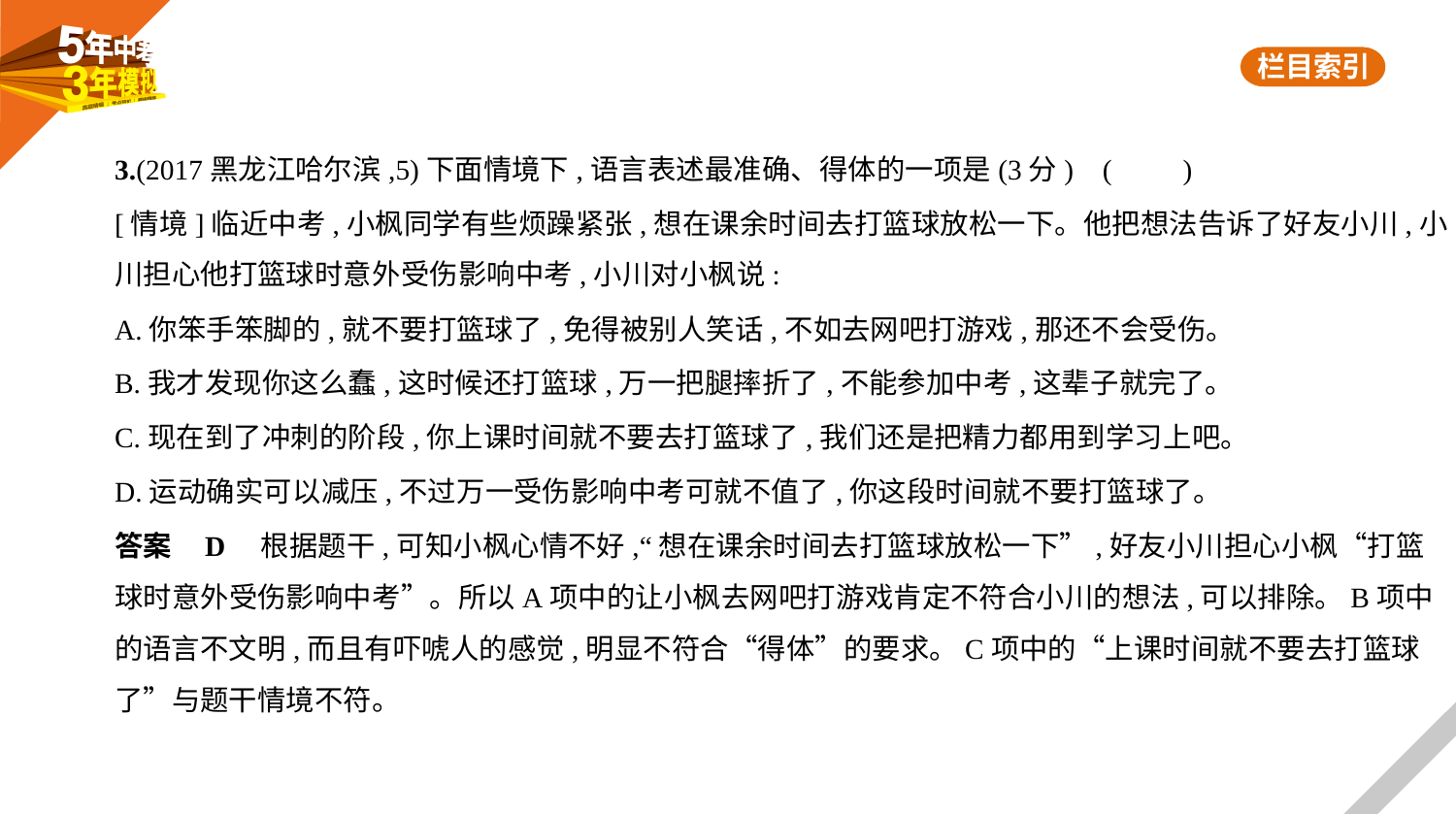

3.(2017黑龙江哈尔滨,5)下面情境下,语言表述最准确、得体的一项是(3分) (　　)
[情境]临近中考,小枫同学有些烦躁紧张,想在课余时间去打篮球放松一下。他把想法告诉了好友小川,小
川担心他打篮球时意外受伤影响中考,小川对小枫说:
A.你笨手笨脚的,就不要打篮球了,免得被别人笑话,不如去网吧打游戏,那还不会受伤。
B.我才发现你这么蠢,这时候还打篮球,万一把腿摔折了,不能参加中考,这辈子就完了。
C.现在到了冲刺的阶段,你上课时间就不要去打篮球了,我们还是把精力都用到学习上吧。
D.运动确实可以减压,不过万一受伤影响中考可就不值了,你这段时间就不要打篮球了。
答案    D　根据题干,可知小枫心情不好,“想在课余时间去打篮球放松一下”,好友小川担心小枫“打篮
球时意外受伤影响中考”。所以A项中的让小枫去网吧打游戏肯定不符合小川的想法,可以排除。B项中
的语言不文明,而且有吓唬人的感觉,明显不符合“得体”的要求。C项中的“上课时间就不要去打篮球
了”与题干情境不符。